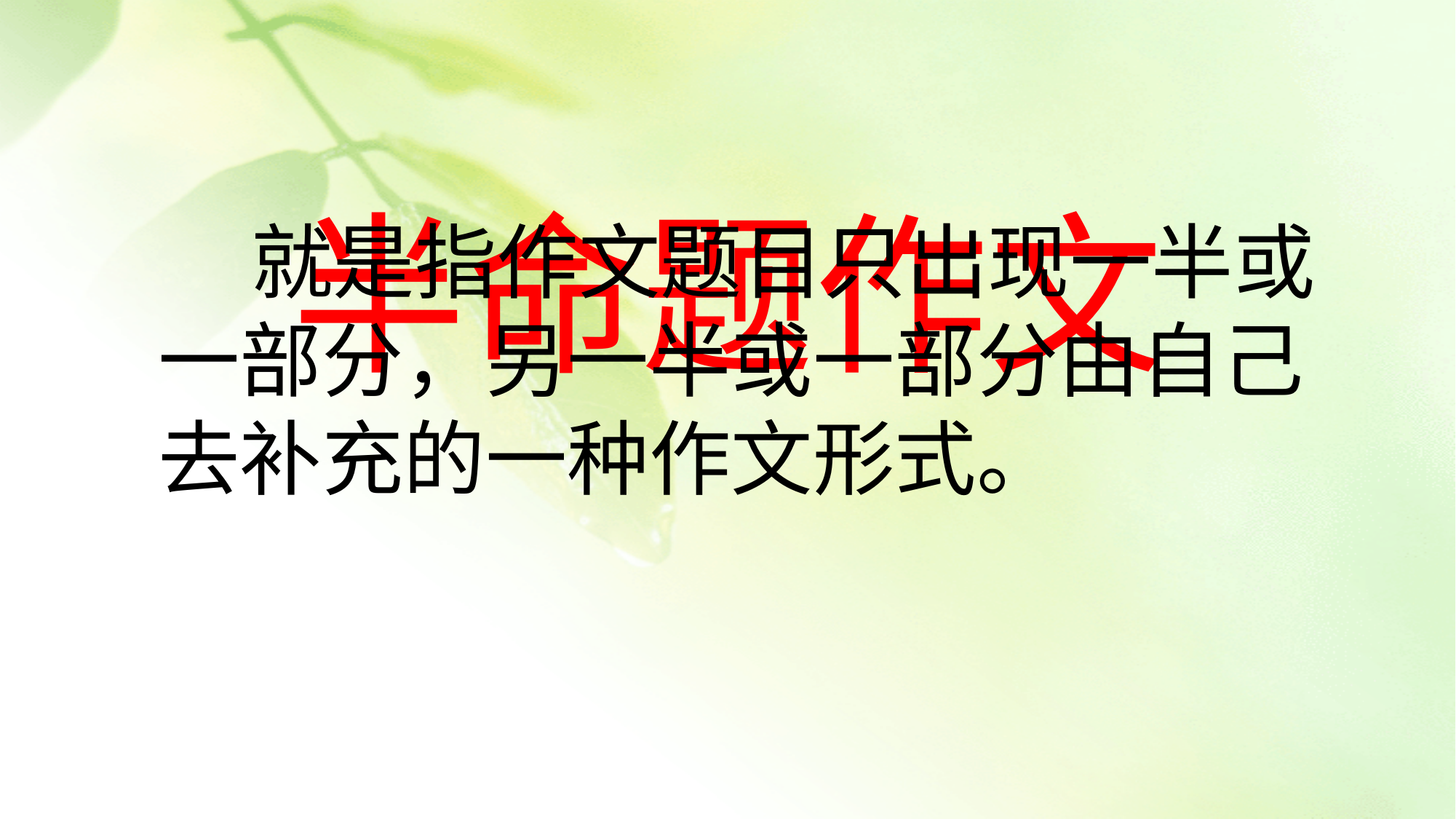

# 半命题作文
    就是指作文题目只出现一半或一部分，另一半或一部分由自己去补充的一种作文形式。